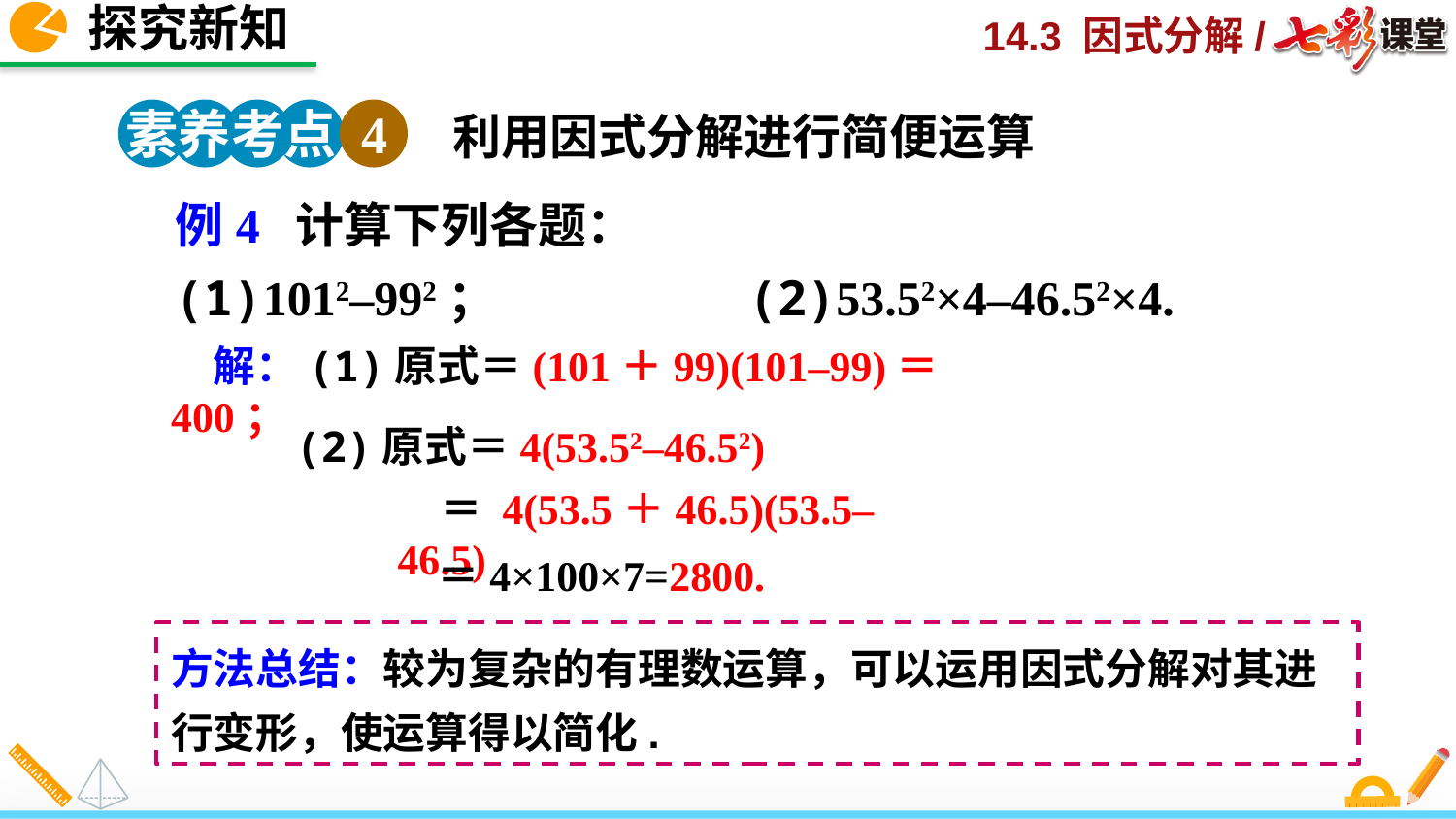

探究新知

素养考点 4

利用因式分解进行简便运算
例4  计算下列各题：
(1)1012–992；                      (2)53.52×4–46.52×4.
解：(1)原式＝(101＋99)(101–99)＝400；
(2)原式＝4(53.52–46.52)
＝ 4(53.5＋46.5)(53.5–46.5)
＝4×100×7=2800.
方法总结：较为复杂的有理数运算，可以运用因式分解对其进行变形，使运算得以简化.